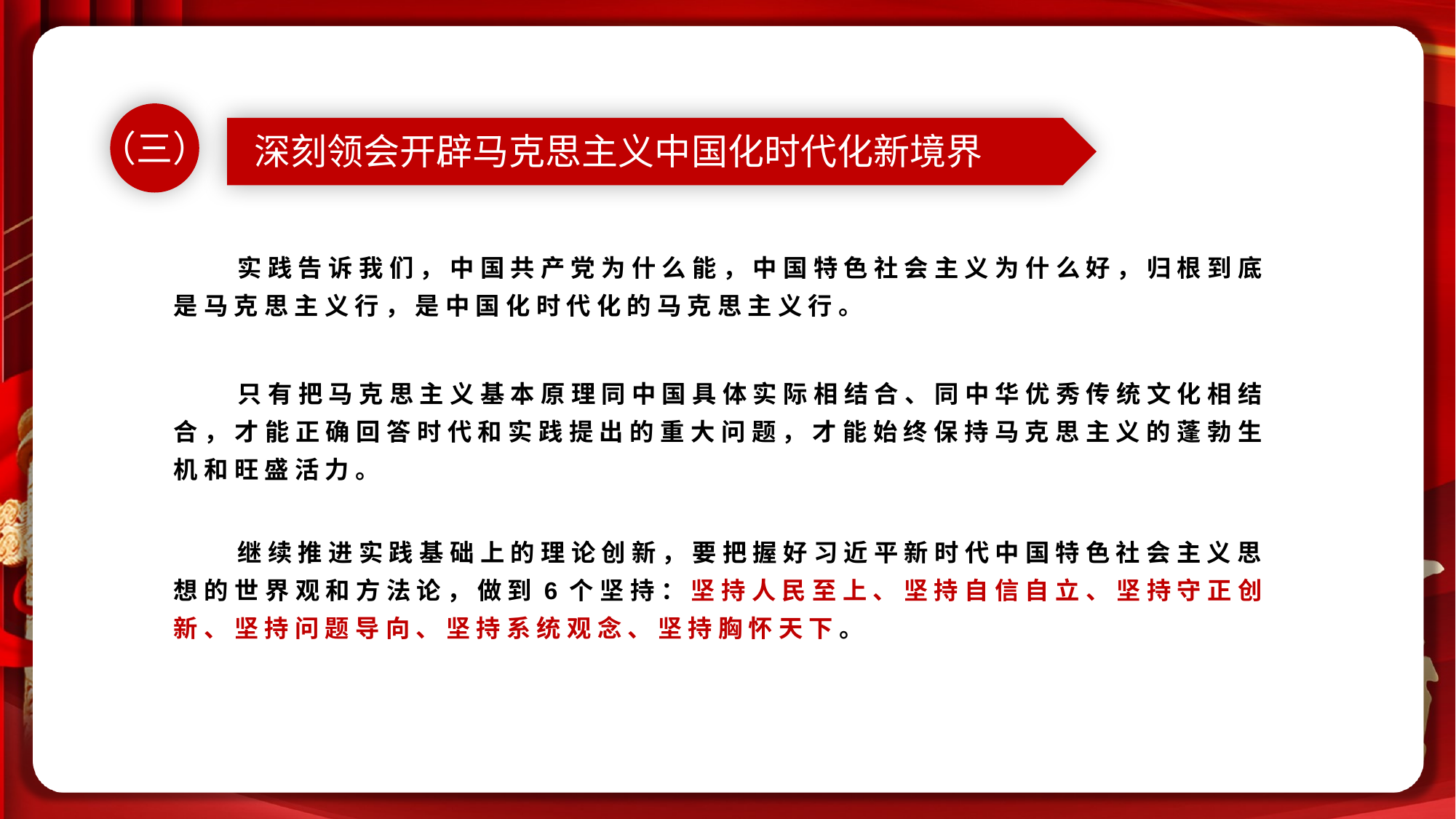

（三）

深刻领会开辟马克思主义中国化时代化新境界
     实践告诉我们，中国共产党为什么能，中国特色社会主义为什么好，归根到底是马克思主义行，是中国化时代化的马克思主义行。
     只有把马克思主义基本原理同中国具体实际相结合、同中华优秀传统文化相结合，才能正确回答时代和实践提出的重大问题，才能始终保持马克思主义的蓬勃生机和旺盛活力。
     继续推进实践基础上的理论创新，要把握好习近平新时代中国特色社会主义思想的世界观和方法论，做到6个坚持：坚持人民至上、坚持自信自立、坚持守正创新、坚持问题导向、坚持系统观念、坚持胸怀天下。